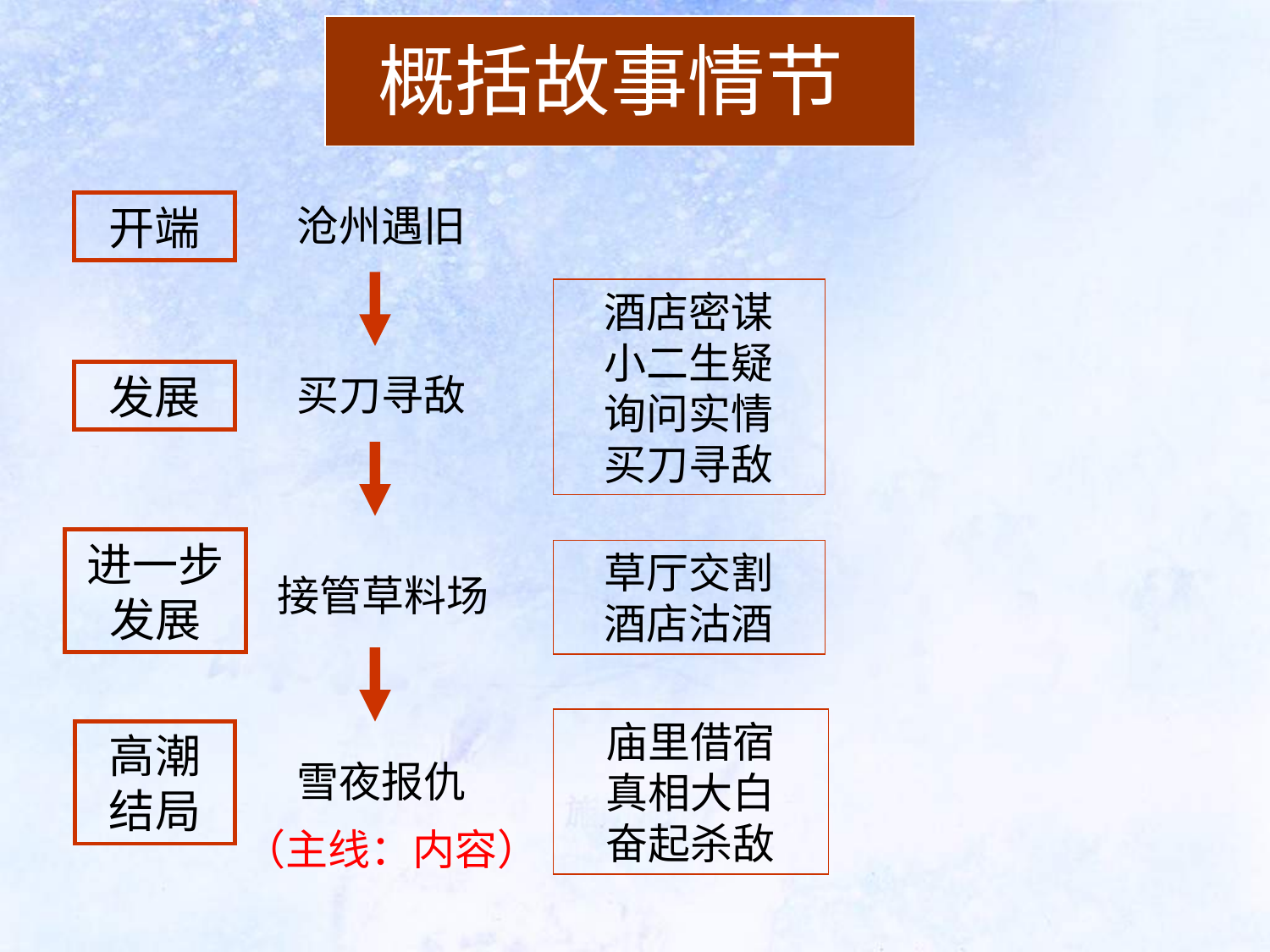

概括故事情节
开端
沧州遇旧

酒店密谋
小二生疑
询问实情
买刀寻敌
发展
买刀寻敌

进一步发展
草厅交割
酒店沽酒
接管草料场

庙里借宿
真相大白
奋起杀敌
高潮
结局
雪夜报仇
（主线：内容）